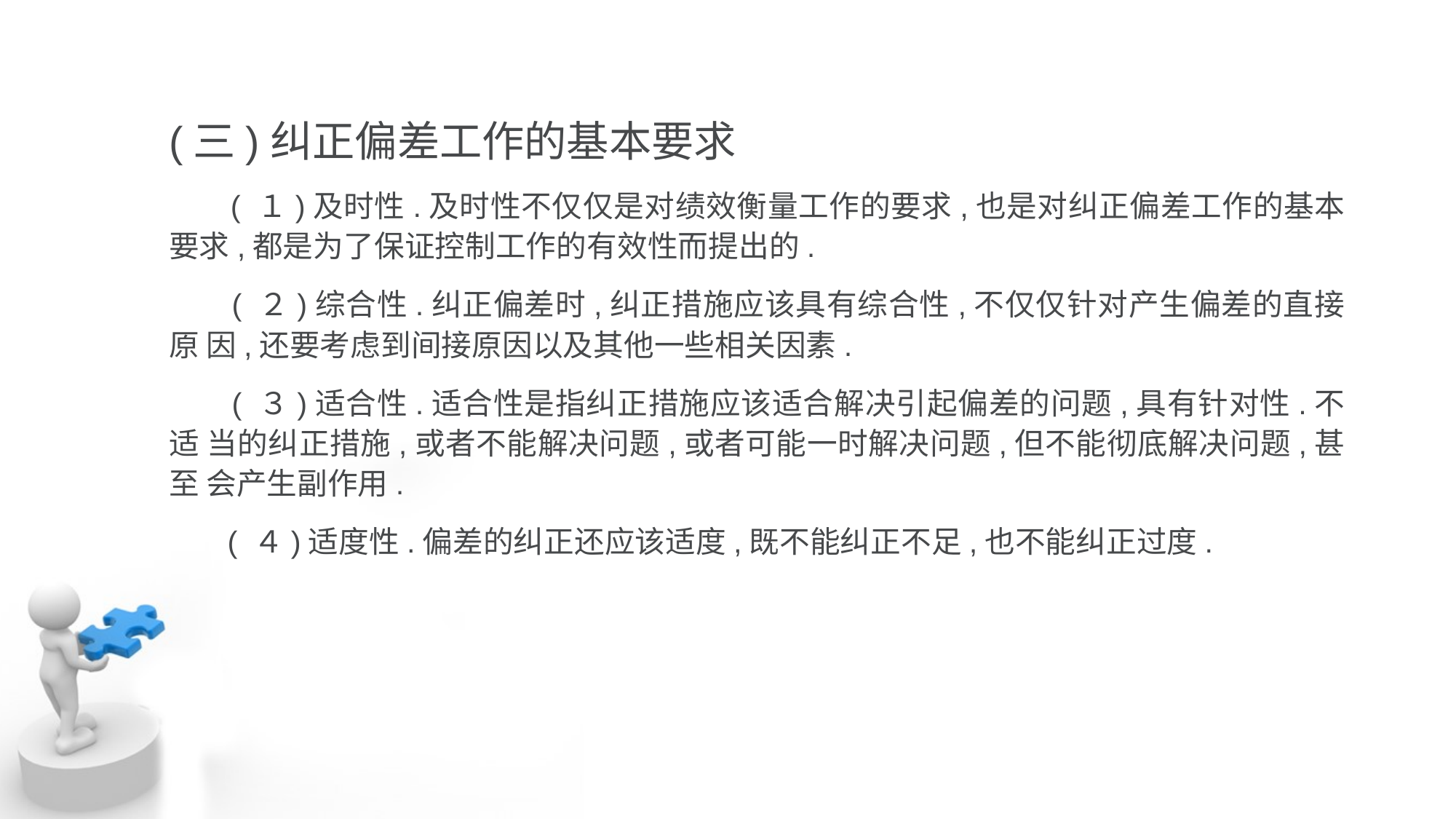

(三)纠正偏差工作的基本要求
       ( １)及时性.及时性不仅仅是对绩效衡量工作的要求,也是对纠正偏差工作的基本要求,都是为了保证控制工作的有效性而提出的.
       ( ２)综合性.纠正偏差时,纠正措施应该具有综合性,不仅仅针对产生偏差的直接原 因,还要考虑到间接原因以及其他一些相关因素.
       ( ３)适合性.适合性是指纠正措施应该适合解决引起偏差的问题,具有针对性.不适 当的纠正措施,或者不能解决问题,或者可能一时解决问题,但不能彻底解决问题,甚至 会产生副作用.
       ( ４)适度性.偏差的纠正还应该适度,既不能纠正不足,也不能纠正过度.